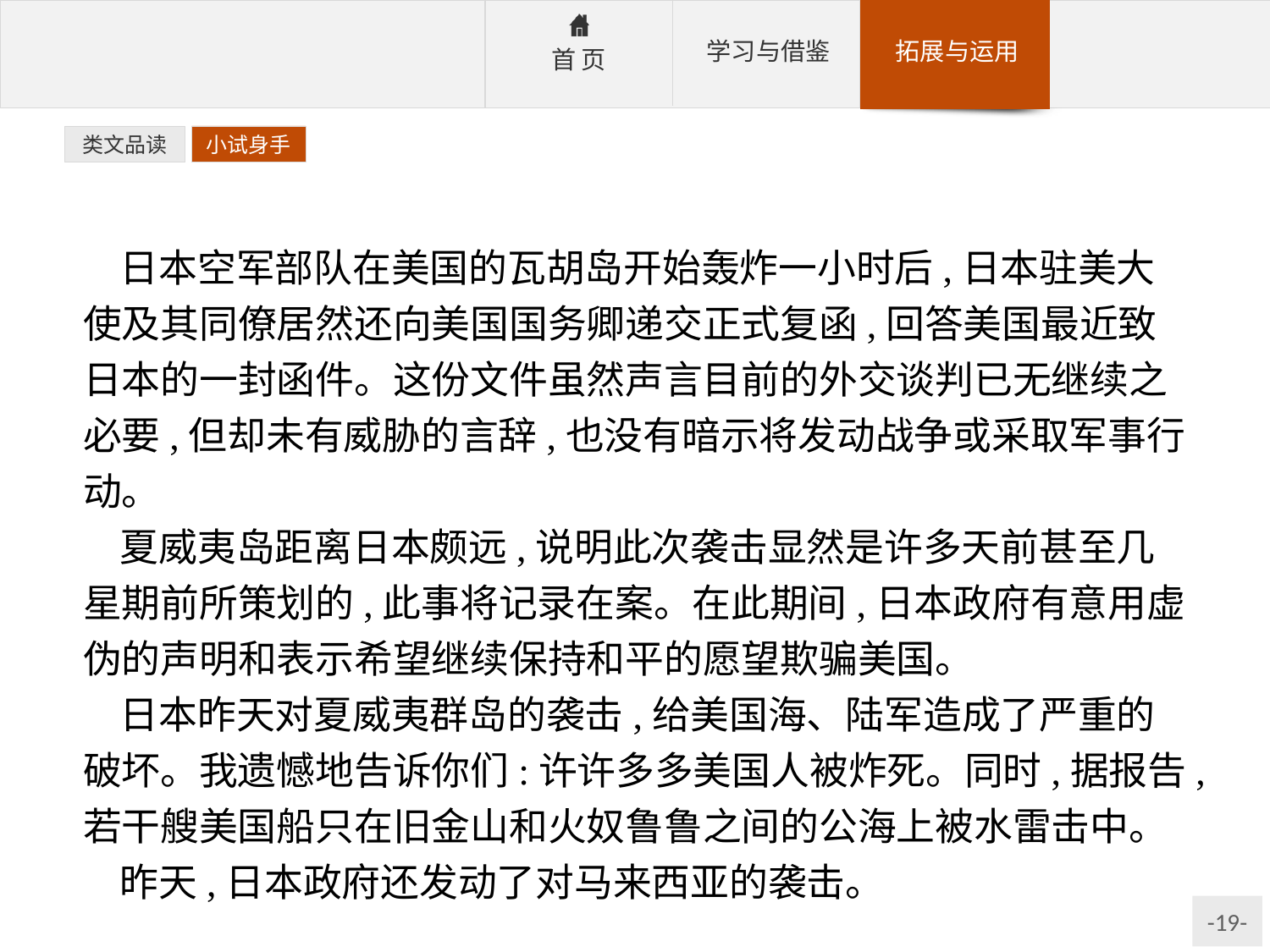

类文品读
小试身手
日本空军部队在美国的瓦胡岛开始轰炸一小时后,日本驻美大使及其同僚居然还向美国国务卿递交正式复函,回答美国最近致日本的一封函件。这份文件虽然声言目前的外交谈判已无继续之必要,但却未有威胁的言辞,也没有暗示将发动战争或采取军事行动。
夏威夷岛距离日本颇远,说明此次袭击显然是许多天前甚至几星期前所策划的,此事将记录在案。在此期间,日本政府有意用虚伪的声明和表示希望继续保持和平的愿望欺骗美国。
日本昨天对夏威夷群岛的袭击,给美国海、陆军造成了严重的破坏。我遗憾地告诉你们:许许多多美国人被炸死。同时,据报告,若干艘美国船只在旧金山和火奴鲁鲁之间的公海上被水雷击中。
昨天,日本政府还发动了对马来西亚的袭击。